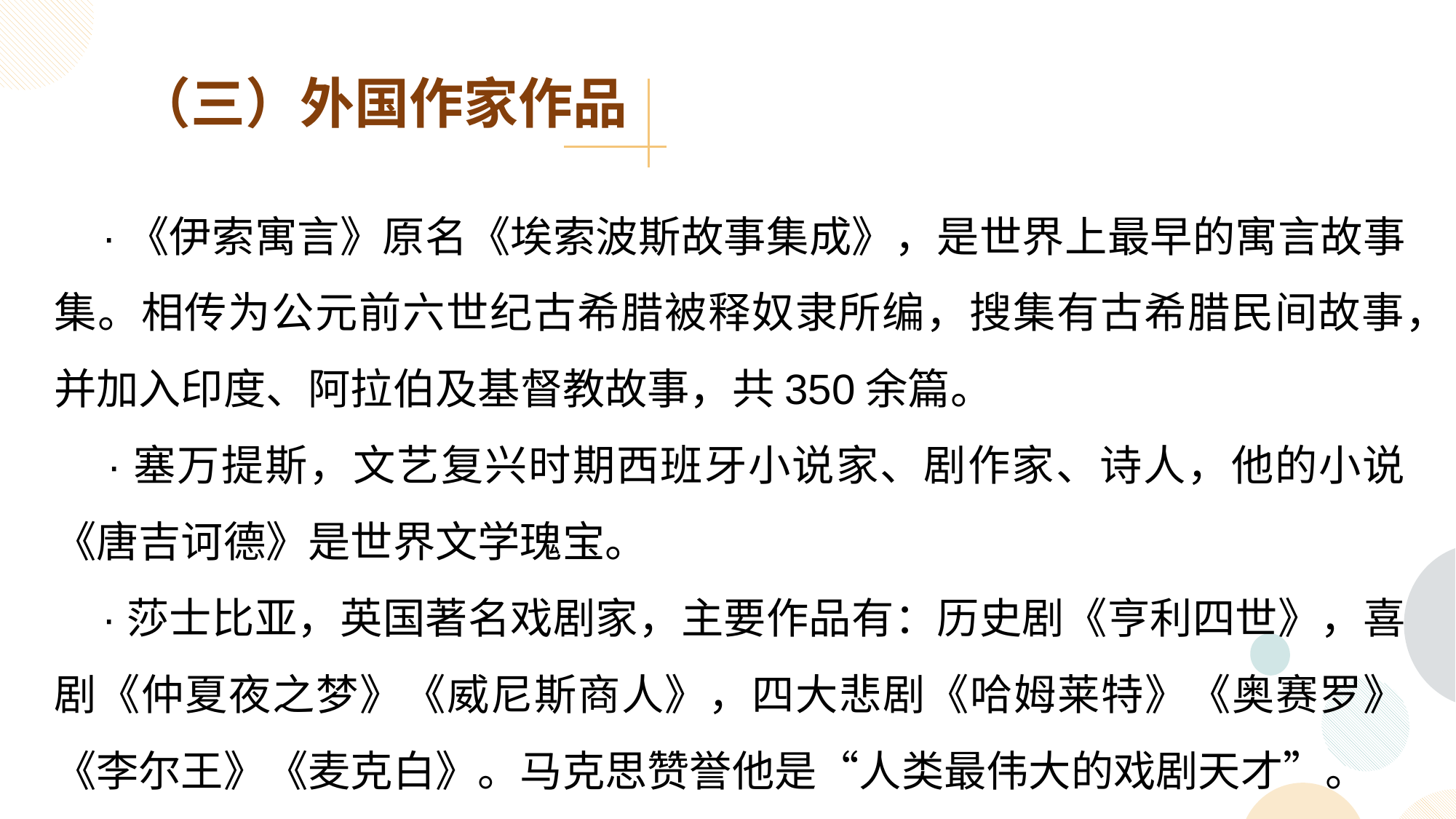

（三）外国作家作品
    ·《伊索寓言》原名《埃索波斯故事集成》，是世界上最早的寓言故事集。相传为公元前六世纪古希腊被释奴隶所编，搜集有古希腊民间故事，并加入印度、阿拉伯及基督教故事，共350余篇。
    ·塞万提斯，文艺复兴时期西班牙小说家、剧作家、诗人，他的小说《唐吉诃德》是世界文学瑰宝。
    ·莎士比亚，英国著名戏剧家，主要作品有：历史剧《亨利四世》，喜剧《仲夏夜之梦》《威尼斯商人》，四大悲剧《哈姆莱特》《奥赛罗》《李尔王》《麦克白》。马克思赞誉他是“人类最伟大的戏剧天才”。